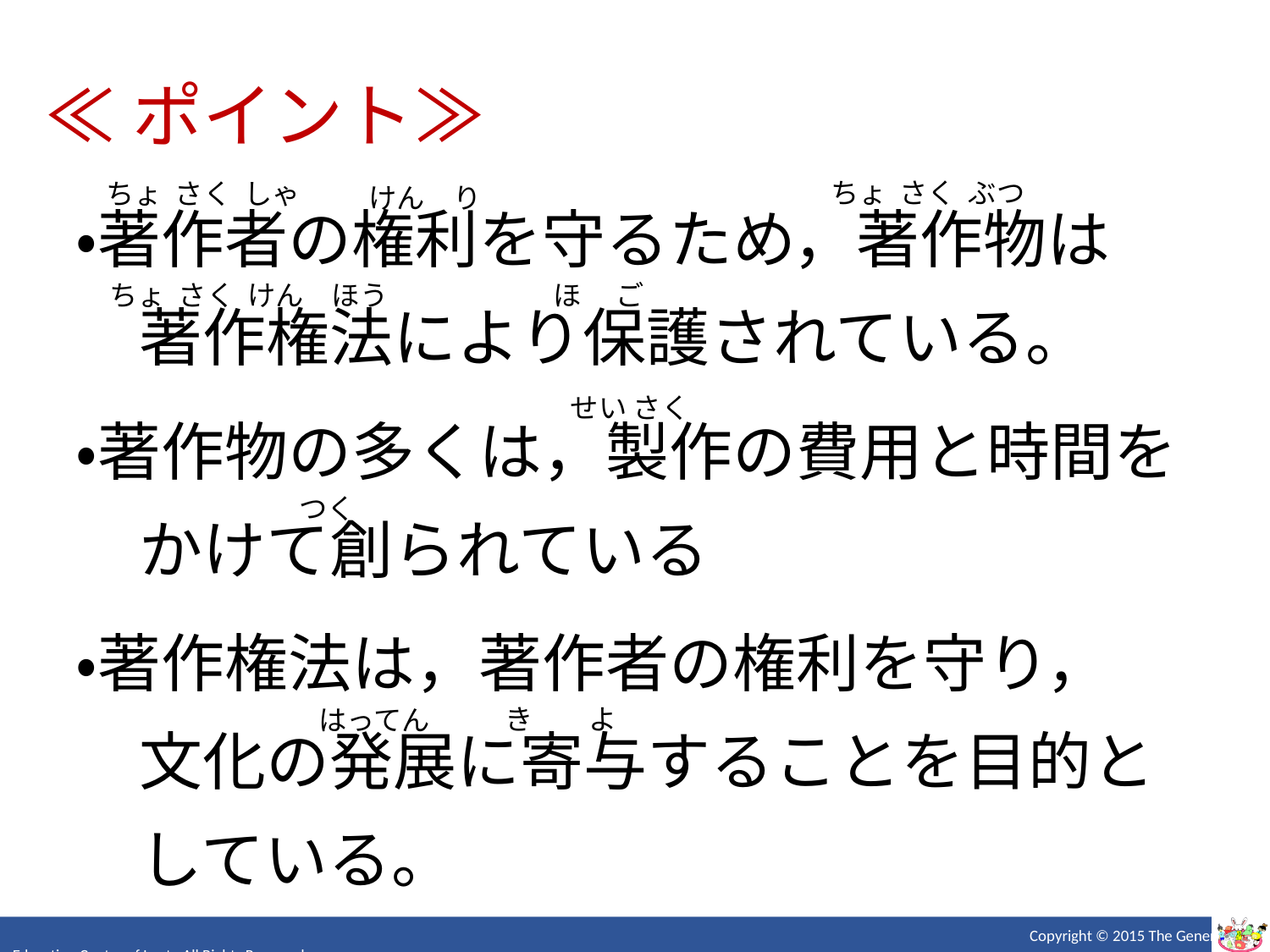

≪ポイント≫
ちょ  さく  ぶつ
ちょ  さく  しゃ
けん　り
・著作者の権利を守るため，著作物は

　著作権法により保護されている。
ちょ  さく  けん　ほう
ほ　 ご
せい さく
・著作物の多くは，製作の費用と時間を

　かけて創られている
つく
・著作権法は，著作者の権利を守り，

　文化の発展に寄与することを目的と

　している。
き　　よ
はってん